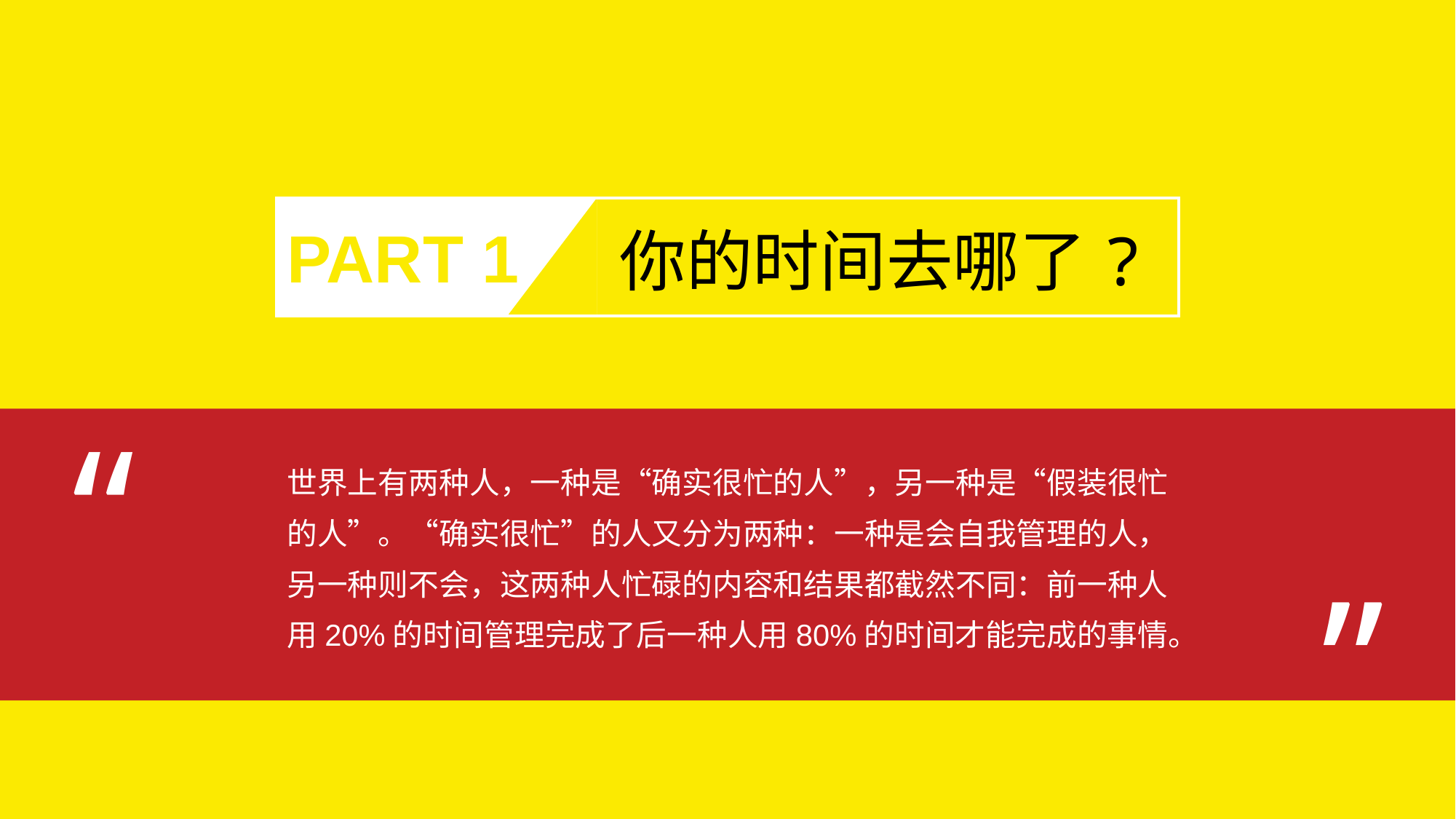

PART 1
你的时间去哪了?
“

世界上有两种人，一种是“确实很忙的人”，另一种是“假装很忙的人”。“确实很忙”的人又分为两种：一种是会自我管理的人，另一种则不会，这两种人忙碌的内容和结果都截然不同：前一种人用20%的时间管理完成了后一种人用80%的时间才能完成的事情。
“